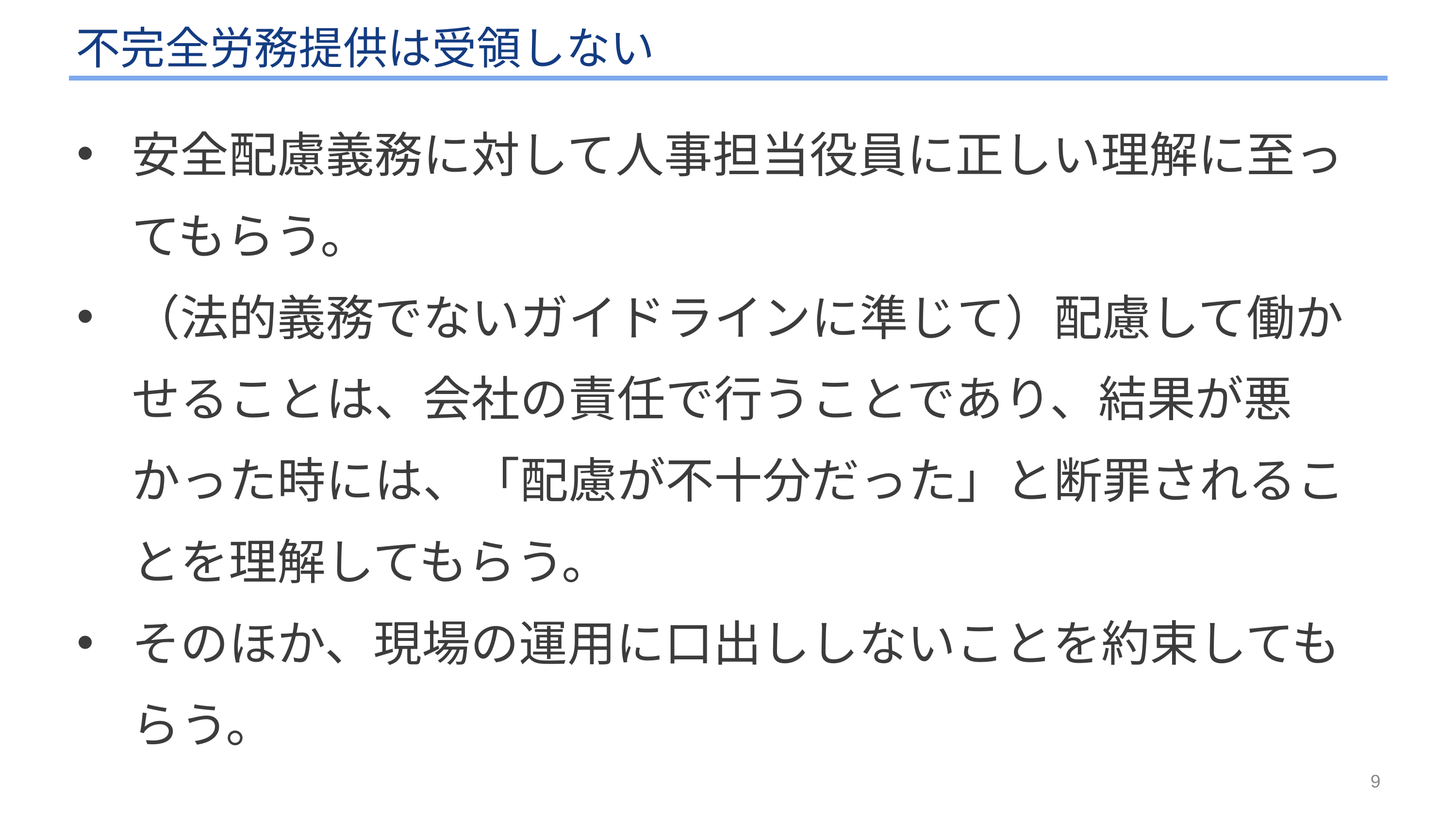

# 不完全労務提供は受領しない
安全配慮義務に対して人事担当役員に正しい理解に至ってもらう。
（法的義務でないガイドラインに準じて）配慮して働かせることは、会社の責任で行うことであり、結果が悪かった時には、「配慮が不十分だった」と断罪されることを理解してもらう。
そのほか、現場の運用に口出ししないことを約束してもらう。

9